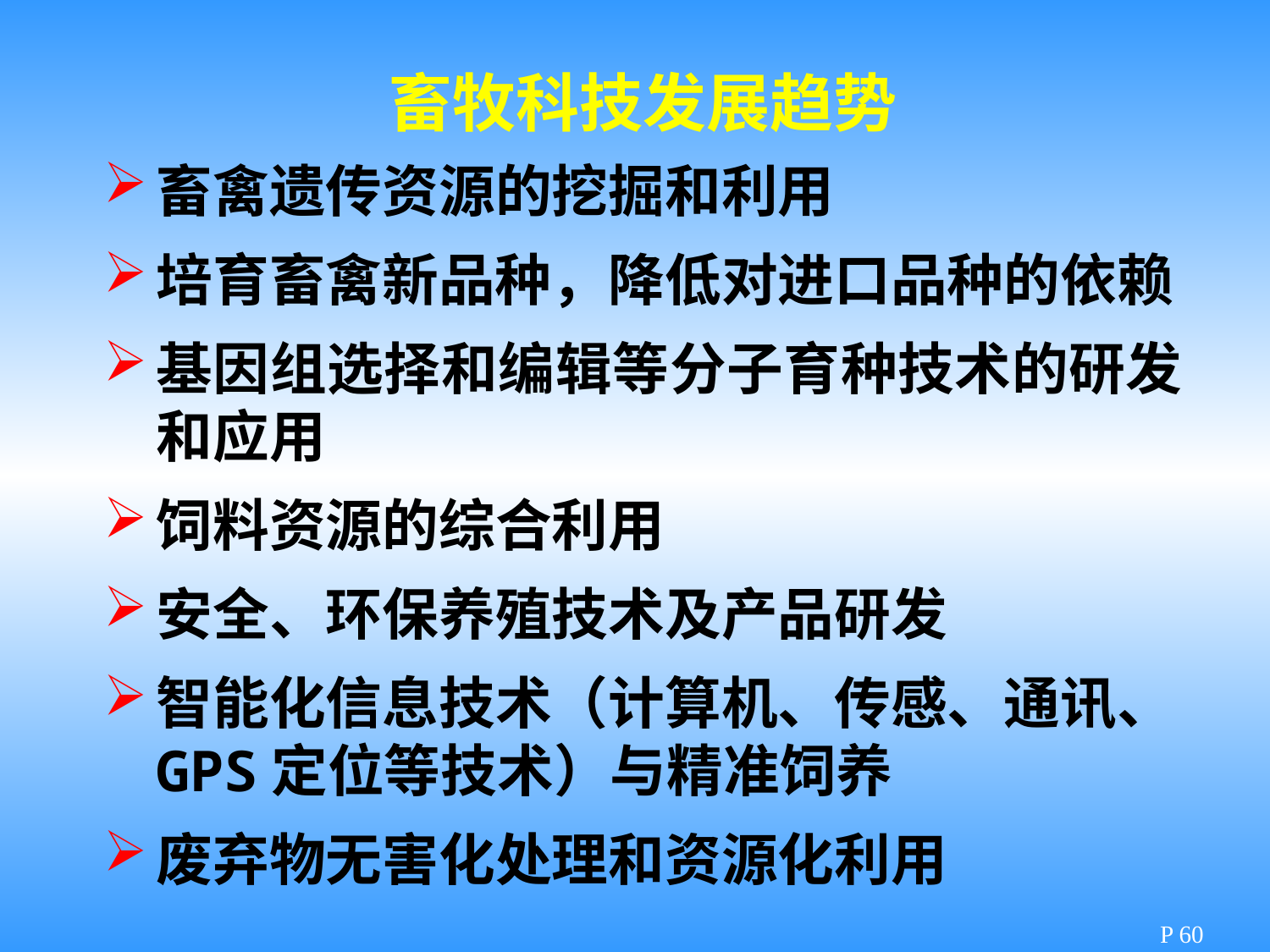

畜牧科技发展趋势
畜禽遗传资源的挖掘和利用
培育畜禽新品种，降低对进口品种的依赖
基因组选择和编辑等分子育种技术的研发和应用
饲料资源的综合利用
安全、环保养殖技术及产品研发
智能化信息技术（计算机、传感、通讯、GPS定位等技术）与精准饲养
废弃物无害化处理和资源化利用
P 60